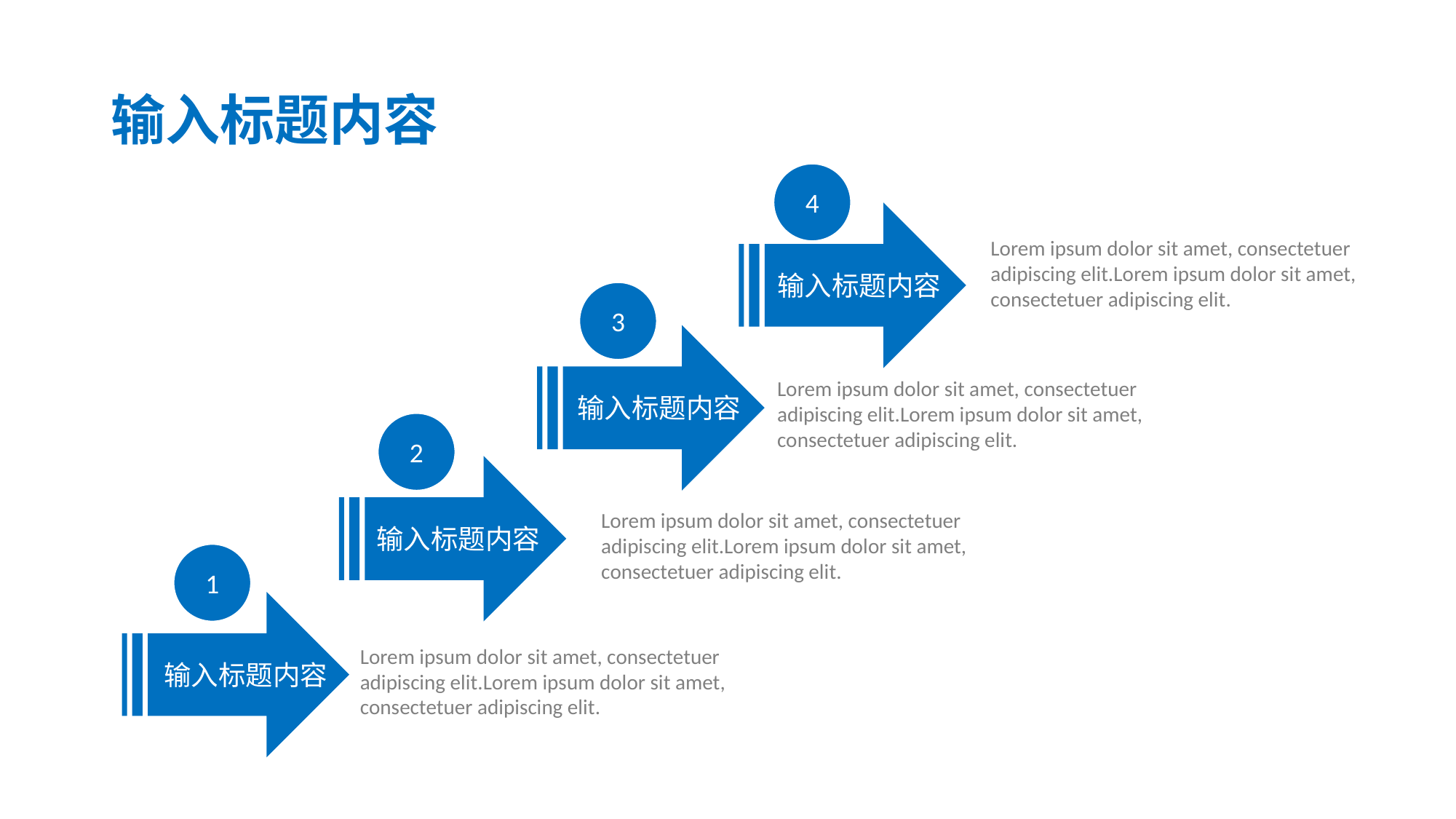

# 输入标题内容
4

Lorem ipsum dolor sit amet, consectetuer adipiscing elit.Lorem ipsum dolor sit amet, consectetuer adipiscing elit.

输入标题内容
3

Lorem ipsum dolor sit amet, consectetuer adipiscing elit.Lorem ipsum dolor sit amet, consectetuer adipiscing elit.

输入标题内容
2

输入标题内容
Lorem ipsum dolor sit amet, consectetuer adipiscing elit.Lorem ipsum dolor sit amet, consectetuer adipiscing elit.

1

输入标题内容
Lorem ipsum dolor sit amet, consectetuer adipiscing elit.Lorem ipsum dolor sit amet, consectetuer adipiscing elit.